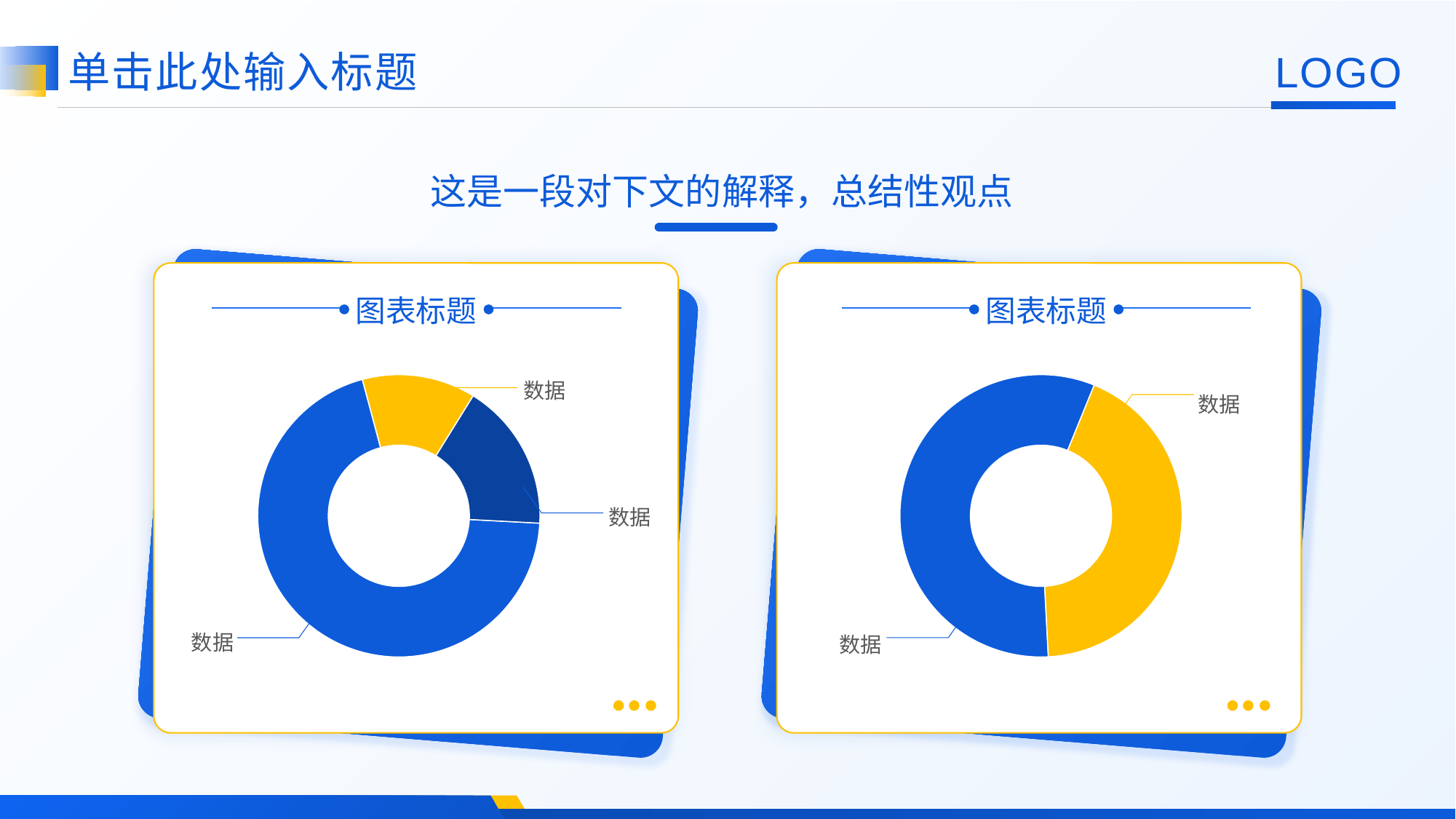

LOGO
单击此处输入标题

这是一段对下文的解释，总结性观点

图表标题
图表标题

数据

### Chart

| Category | 销售额 |
|---|---|
| 第一季度 | 70.0 |
| 第二季度 | 13.0 |
| 第三季度 | 17.0 |

### Chart

| Category | 销售额 |
|---|---|
| 第一季度 | 57.0 |
| 第二季度 | 43.0 |
数据

数据

数据
数据